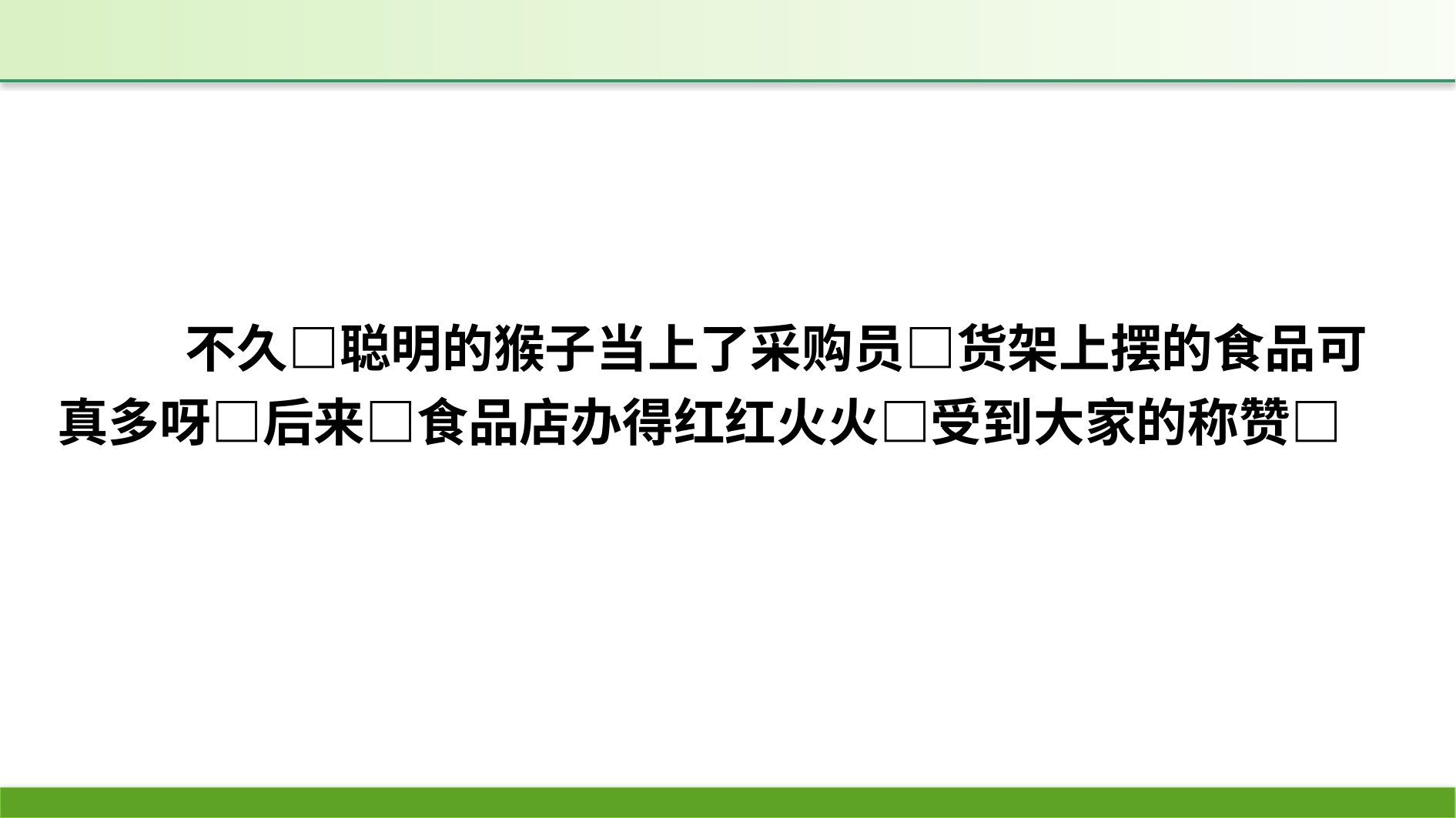

不久□聪明的猴子当上了采购员□货架上摆的食品可真多呀□后来□食品店办得红红火火□受到大家的称赞□